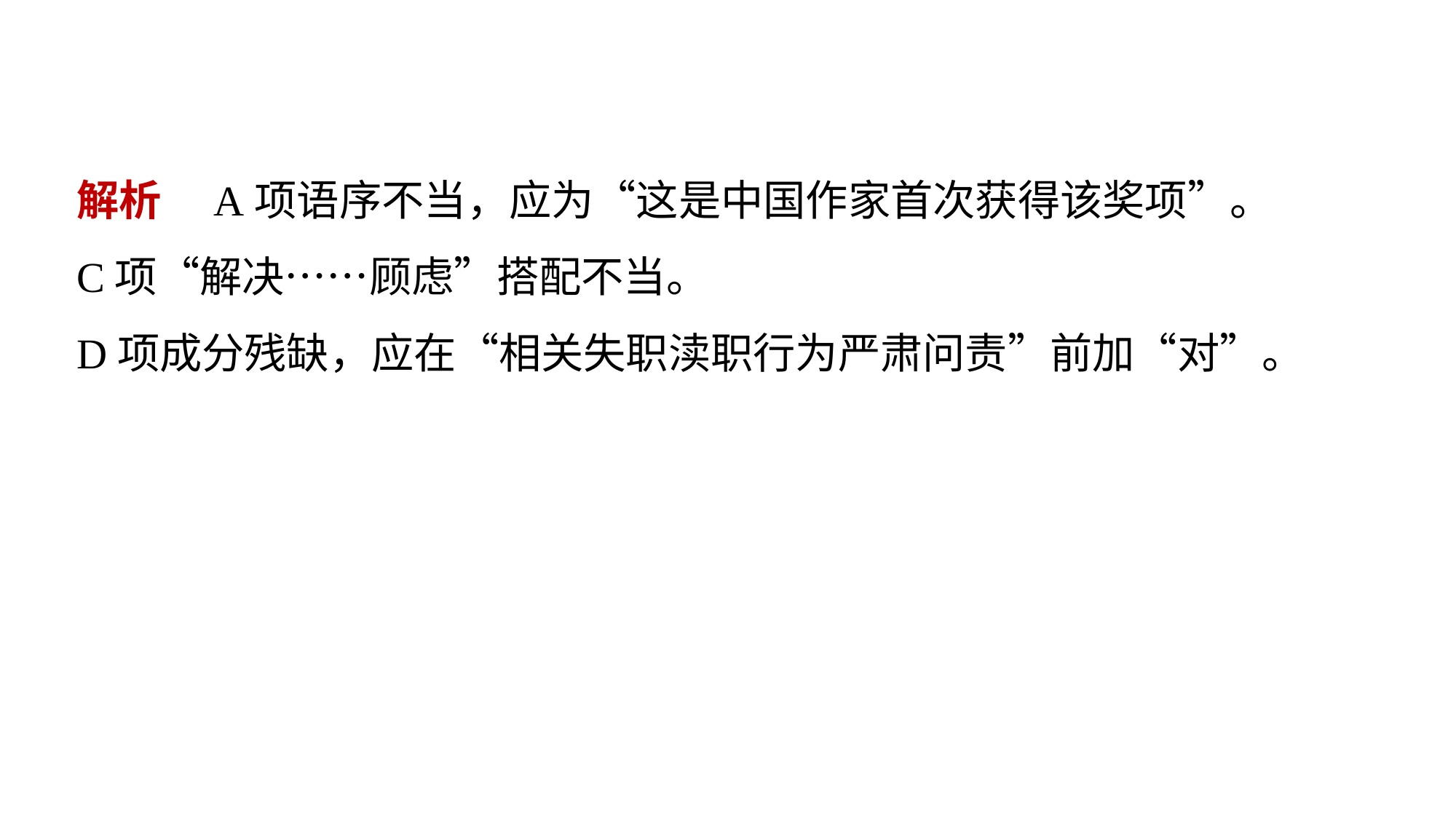

解析　A项语序不当，应为“这是中国作家首次获得该奖项”。
C项“解决……顾虑”搭配不当。
D项成分残缺，应在“相关失职渎职行为严肃问责”前加“对”。